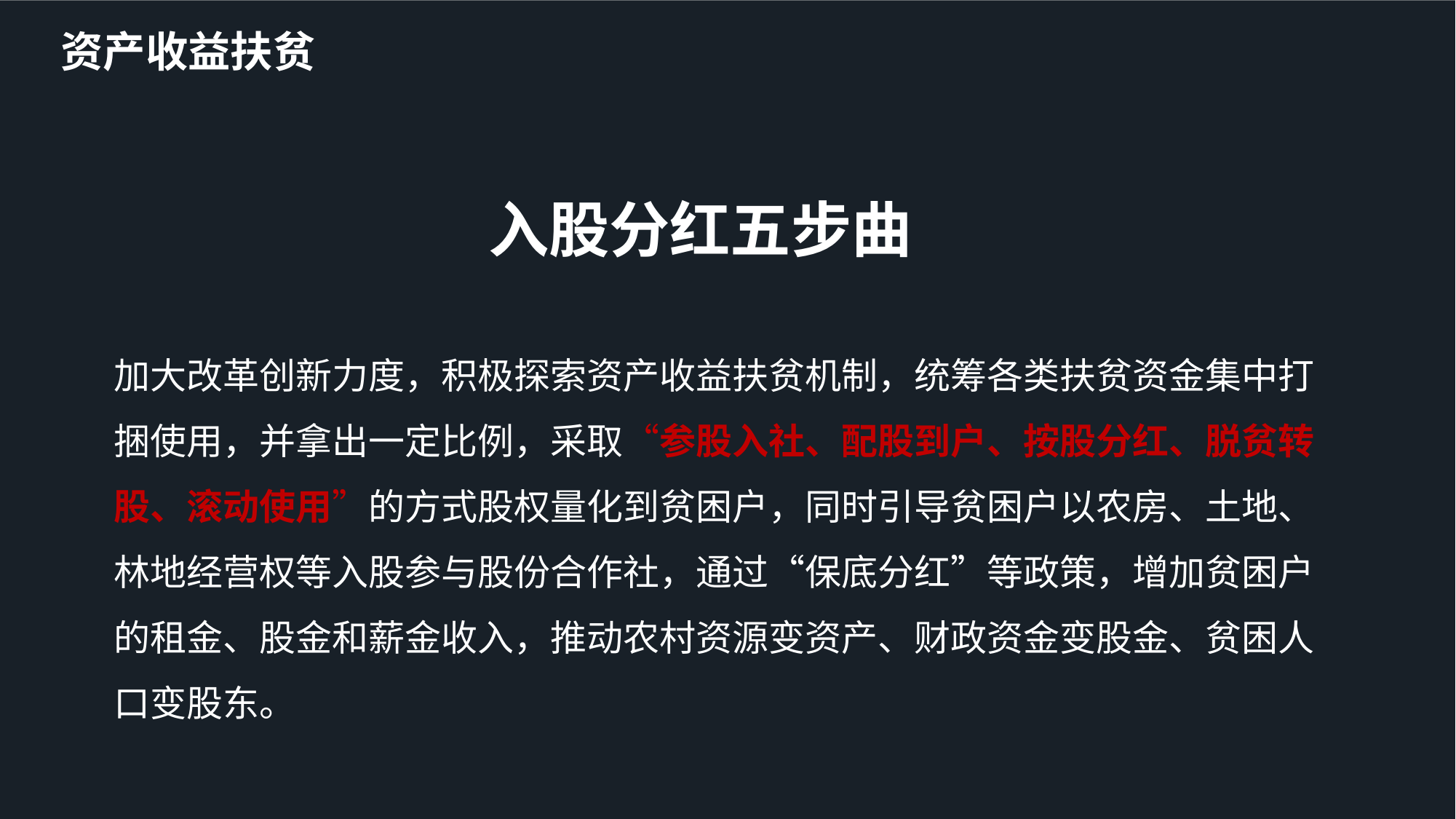

资产收益扶贫
入股分红五步曲
加大改革创新力度，积极探索资产收益扶贫机制，统筹各类扶贫资金集中打捆使用，并拿出一定比例，采取“参股入社、配股到户、按股分红、脱贫转股、滚动使用”的方式股权量化到贫困户，同时引导贫困户以农房、土地、林地经营权等入股参与股份合作社，通过“保底分红”等政策，增加贫困户的租金、股金和薪金收入，推动农村资源变资产、财政资金变股金、贫困人口变股东。